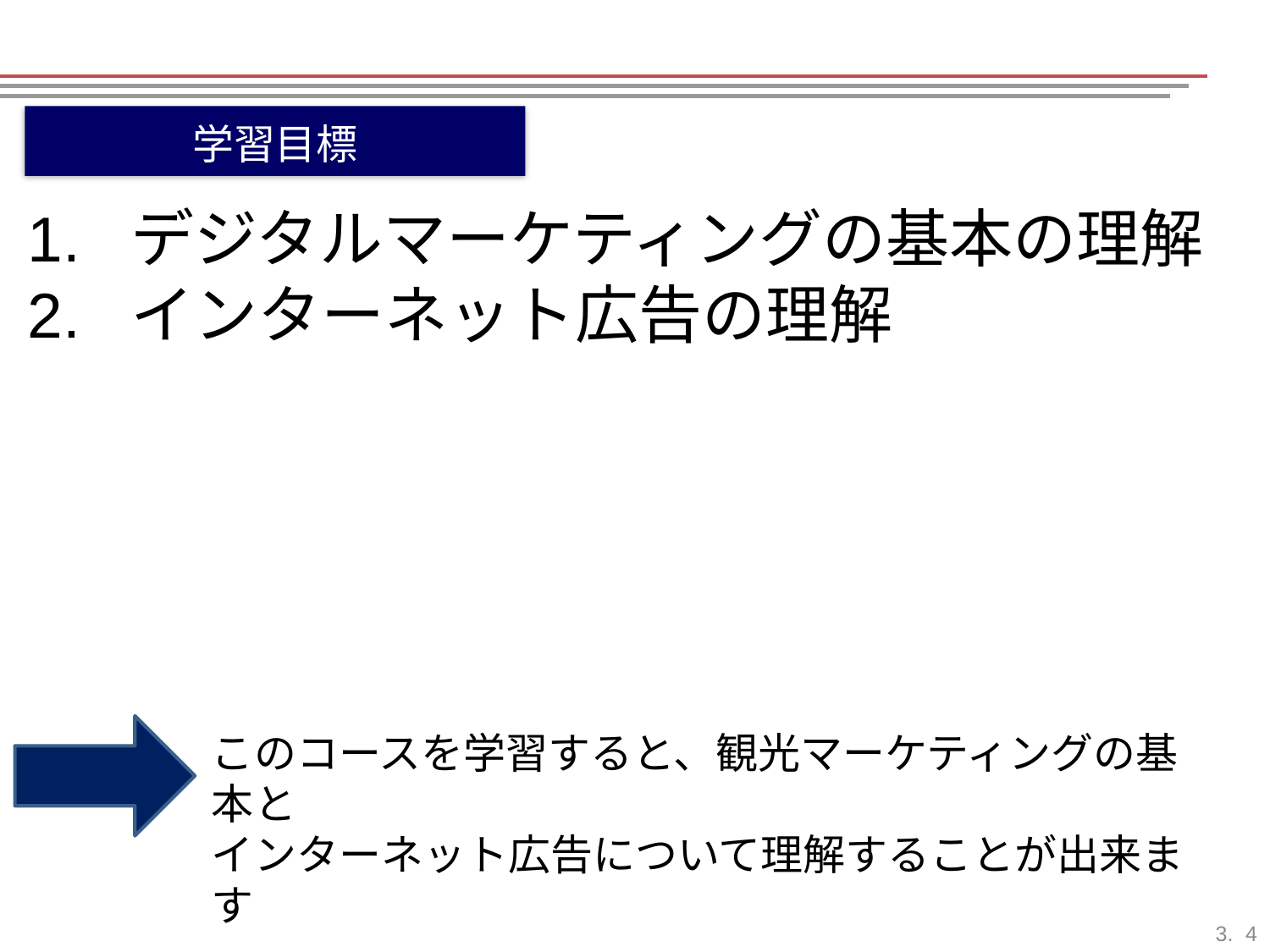

学習目標
デジタルマーケティングの基本の理解
インターネット広告の理解

このコースを学習すると、観光マーケティングの基本と
インターネット広告について理解することが出来ます
4